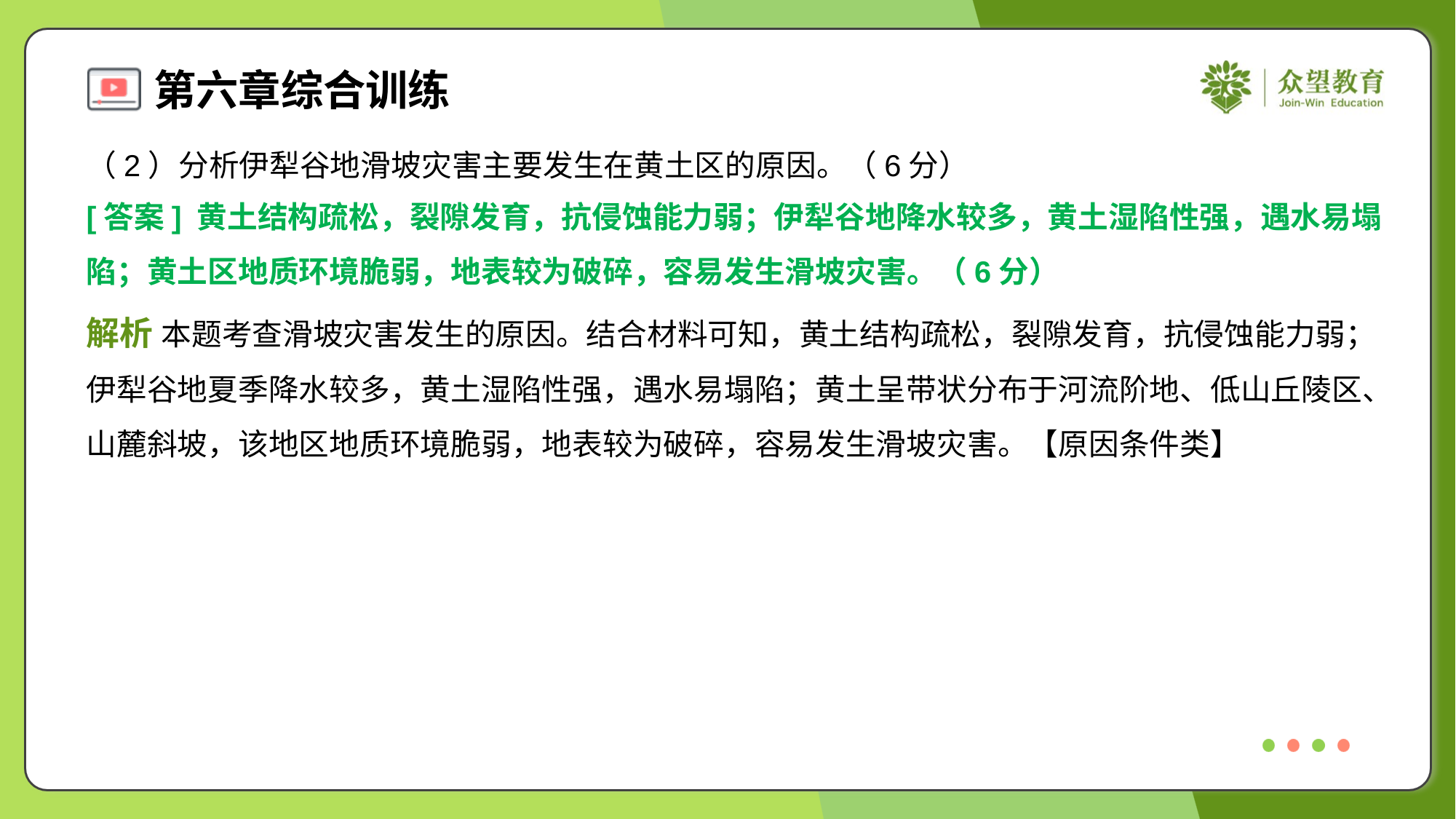

（2）分析伊犁谷地滑坡灾害主要发生在黄土区的原因。（6分）
[答案] 黄土结构疏松，裂隙发育，抗侵蚀能力弱；伊犁谷地降水较多，黄土湿陷性强，遇水易塌
陷；黄土区地质环境脆弱，地表较为破碎，容易发生滑坡灾害。（6分）
解析 本题考查滑坡灾害发生的原因。结合材料可知，黄土结构疏松，裂隙发育，抗侵蚀能力弱；
伊犁谷地夏季降水较多，黄土湿陷性强，遇水易塌陷；黄土呈带状分布于河流阶地、低山丘陵区、
山麓斜坡，该地区地质环境脆弱，地表较为破碎，容易发生滑坡灾害。【原因条件类】